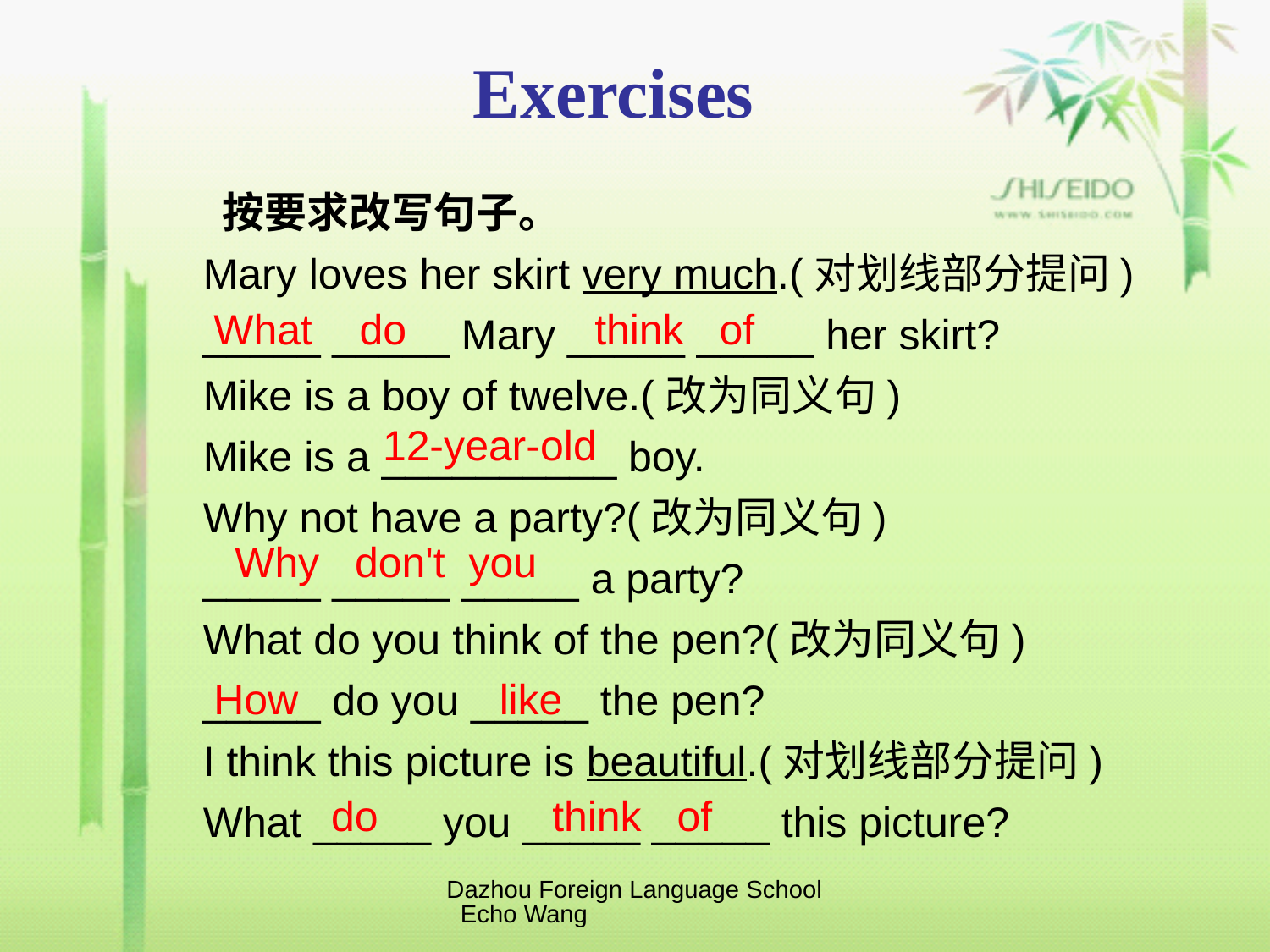

# Exercises
 按要求改写句子。
Mary loves her skirt very much.(对划线部分提问)
_____ _____ Mary _____ _____ her skirt?
Mike is a boy of twelve.(改为同义句)
Mike is a __________ boy.
Why not have a party?(改为同义句)
_____ _____ _____ a party?
What do you think of the pen?(改为同义句)
_____ do you _____ the pen?
I think this picture is beautiful.(对划线部分提问)
What _____ you _____ _____ this picture?
What    do
think   of
12-year-old
Why   don't  you
How
like
 do
think   of
Dazhou Foreign Language School  Echo Wang